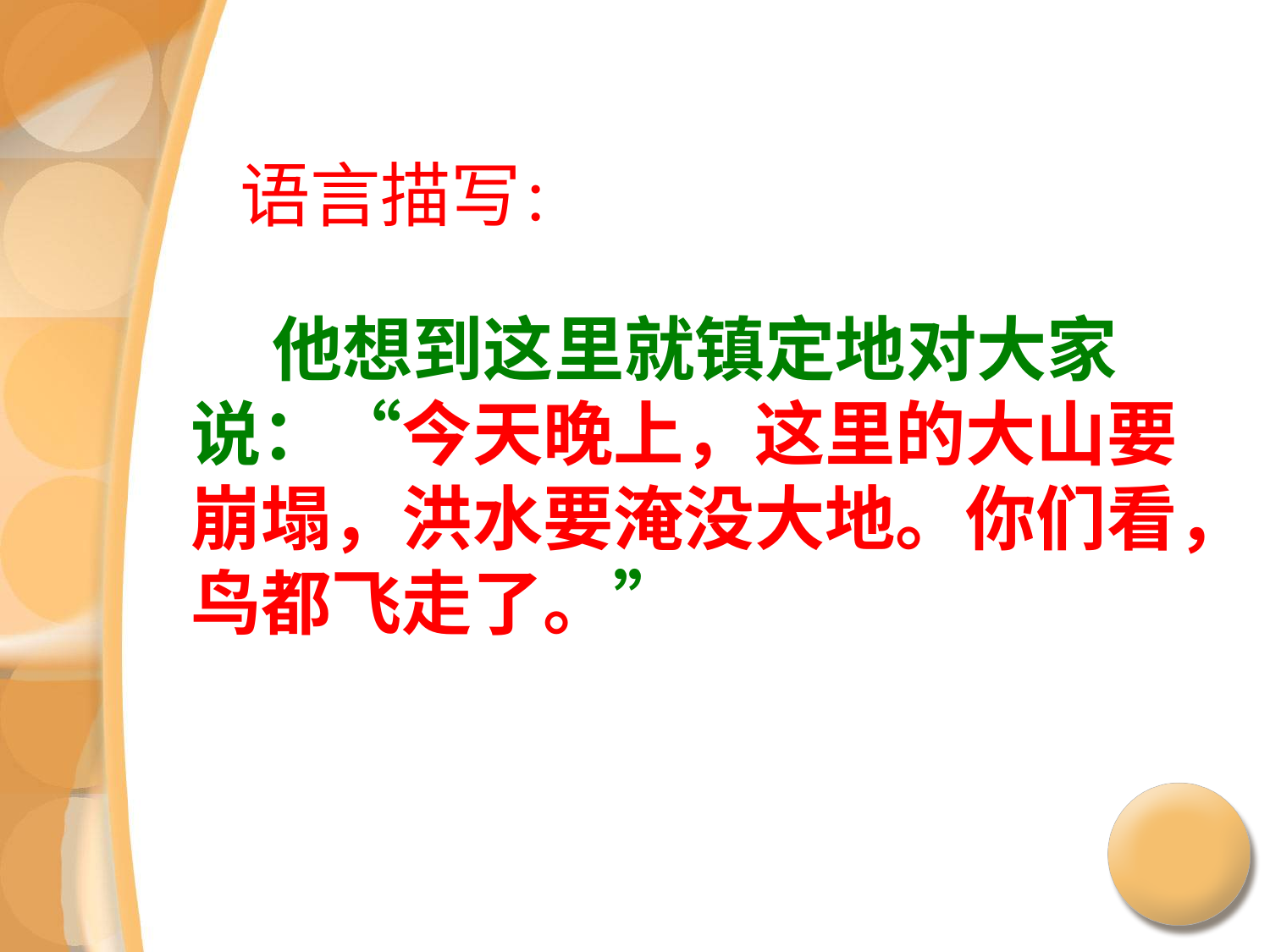

语言描写：
    他想到这里就镇定地对大家
说：“今天晚上，这里的大山要
崩塌，洪水要淹没大地。你们看，
鸟都飞走了。”